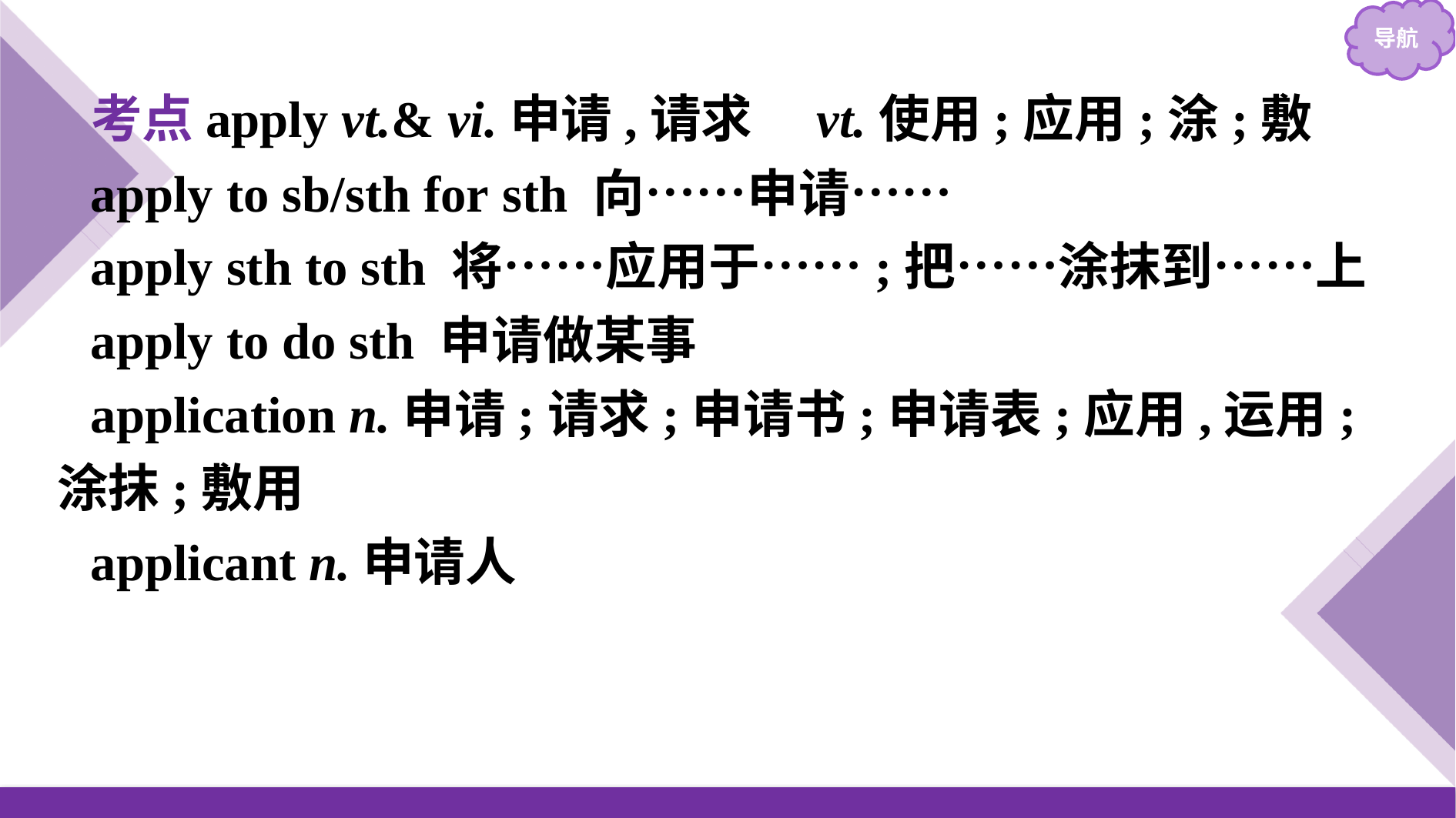

考点apply vt.& vi.申请,请求　vt.使用;应用;涂;敷
apply to sb/sth for sth 向……申请……
apply sth to sth 将……应用于……;把……涂抹到……上
apply to do sth 申请做某事
application n.申请;请求;申请书;申请表;应用,运用;涂抹;敷用
applicant n.申请人